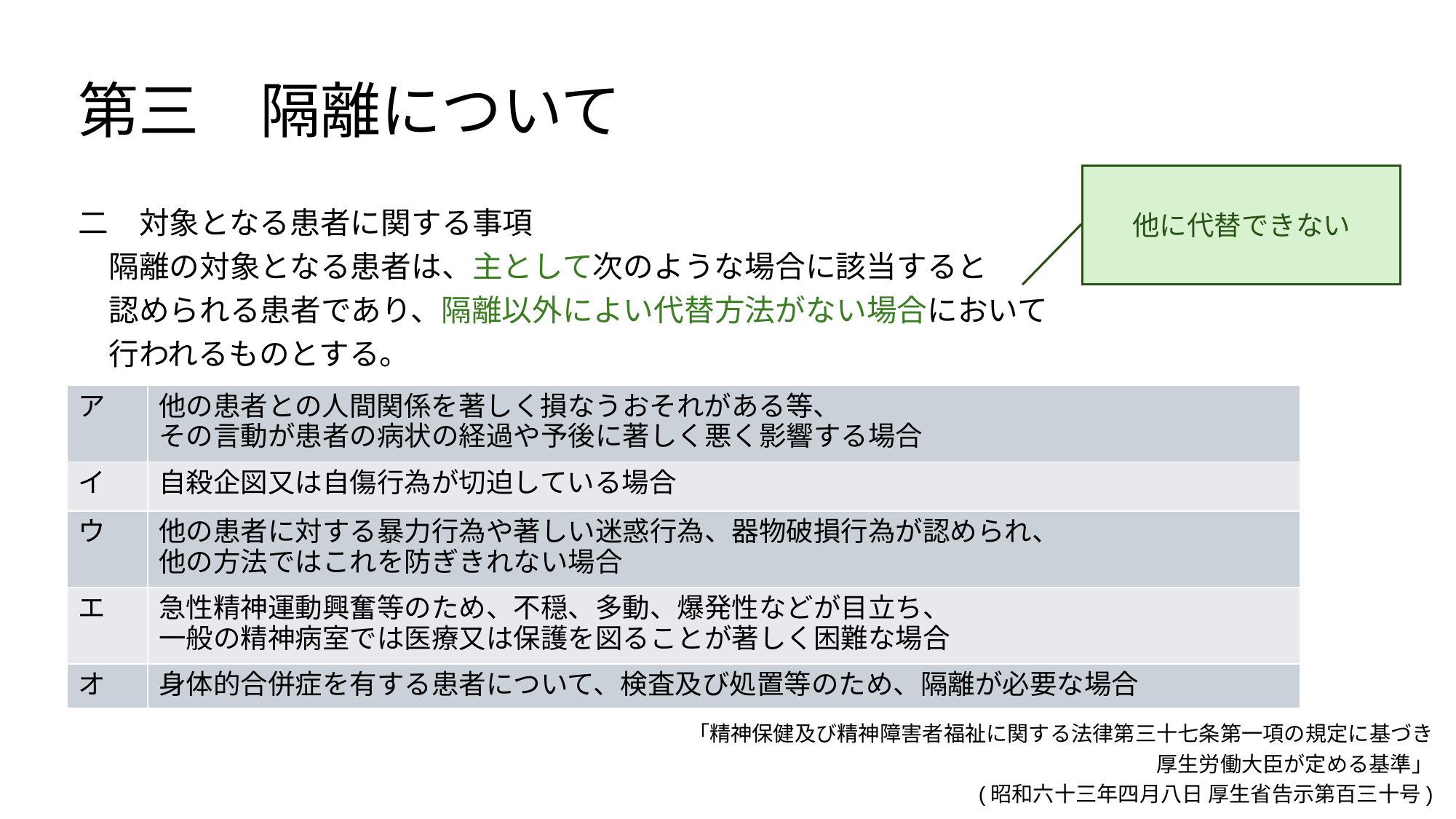

第三　隔離について

二　対象となる患者に関する事項
　隔離の対象となる患者は、主として次のような場合に該当すると
　認められる患者であり、隔離以外によい代替方法がない場合において
　行われるものとする。
他に代替できない
| ア | 他の患者との人間関係を著しく損なうおそれがある等、 その言動が患者の病状の経過や予後に著しく悪く影響する場合 |
| --- | --- |
| イ | 自殺企図又は自傷行為が切迫している場合 |
| ウ | 他の患者に対する暴力行為や著しい迷惑行為、器物破損行為が認められ、 他の方法ではこれを防ぎきれない場合 |
| エ | 急性精神運動興奮等のため、不穏、多動、爆発性などが目立ち、 一般の精神病室では医療又は保護を図ることが著しく困難な場合 |
| オ | 身体的合併症を有する患者について、検査及び処置等のため、隔離が必要な場合 |
「精神保健及び精神障害者福祉に関する法律第三十七条第一項の規定に基づき
厚生労働大臣が定める基準」
(昭和六十三年四月八日 厚生省告示第百三十号)